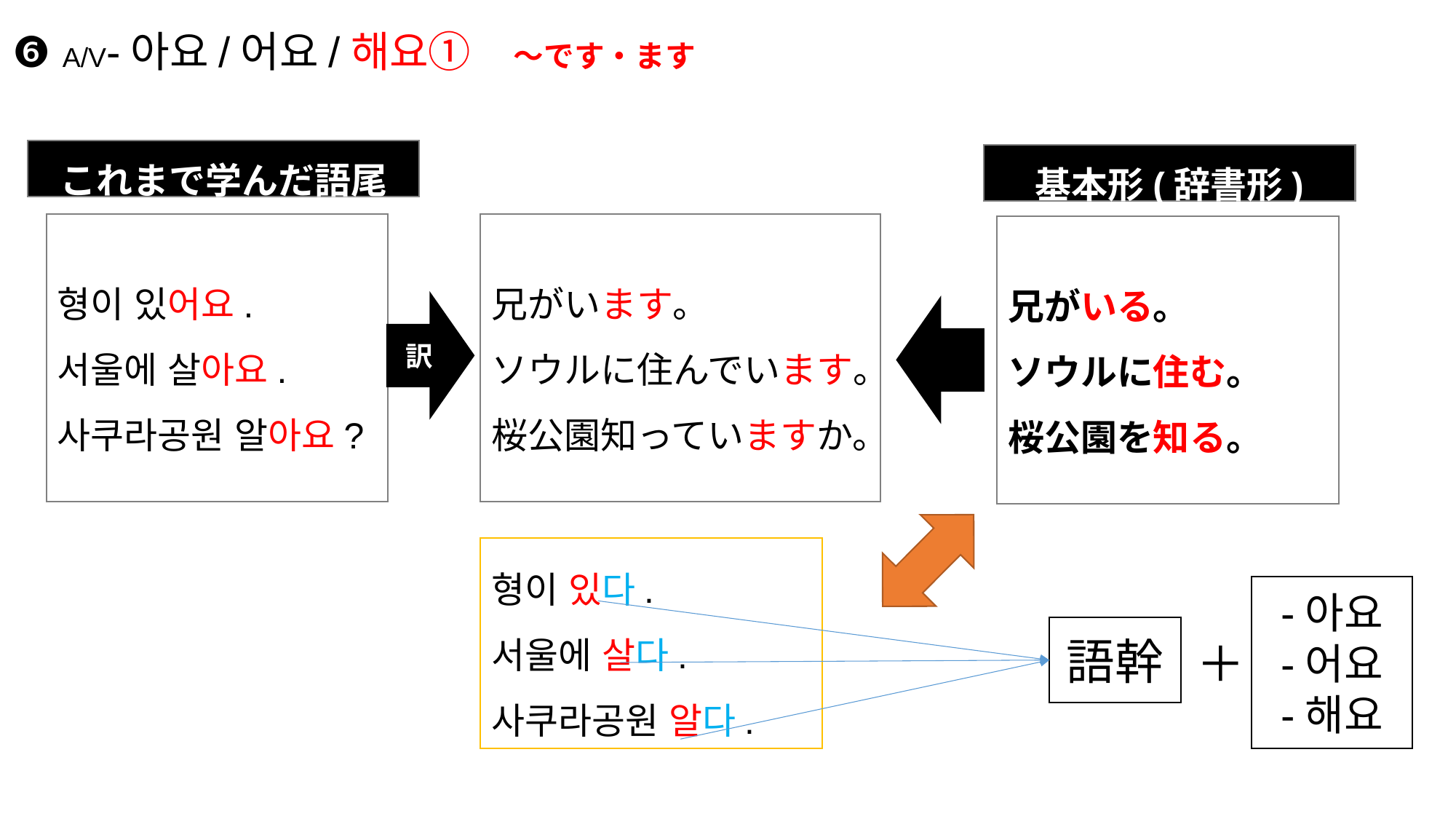

# ❻ A/V-아요/어요/해요①　～です・ます

これまで学んだ語尾
基本形(辞書形)
兄がいます。
ソウルに住んでいます。
桜公園知っていますか。
형이 있어요.
서울에 살아요.
사쿠라공원 알아요?
兄がいる。
ソウルに住む。
桜公園を知る。
訳

형이 있다.
서울에 살다.
사쿠라공원 알다.
-아요
-어요
-해요
語幹
＋